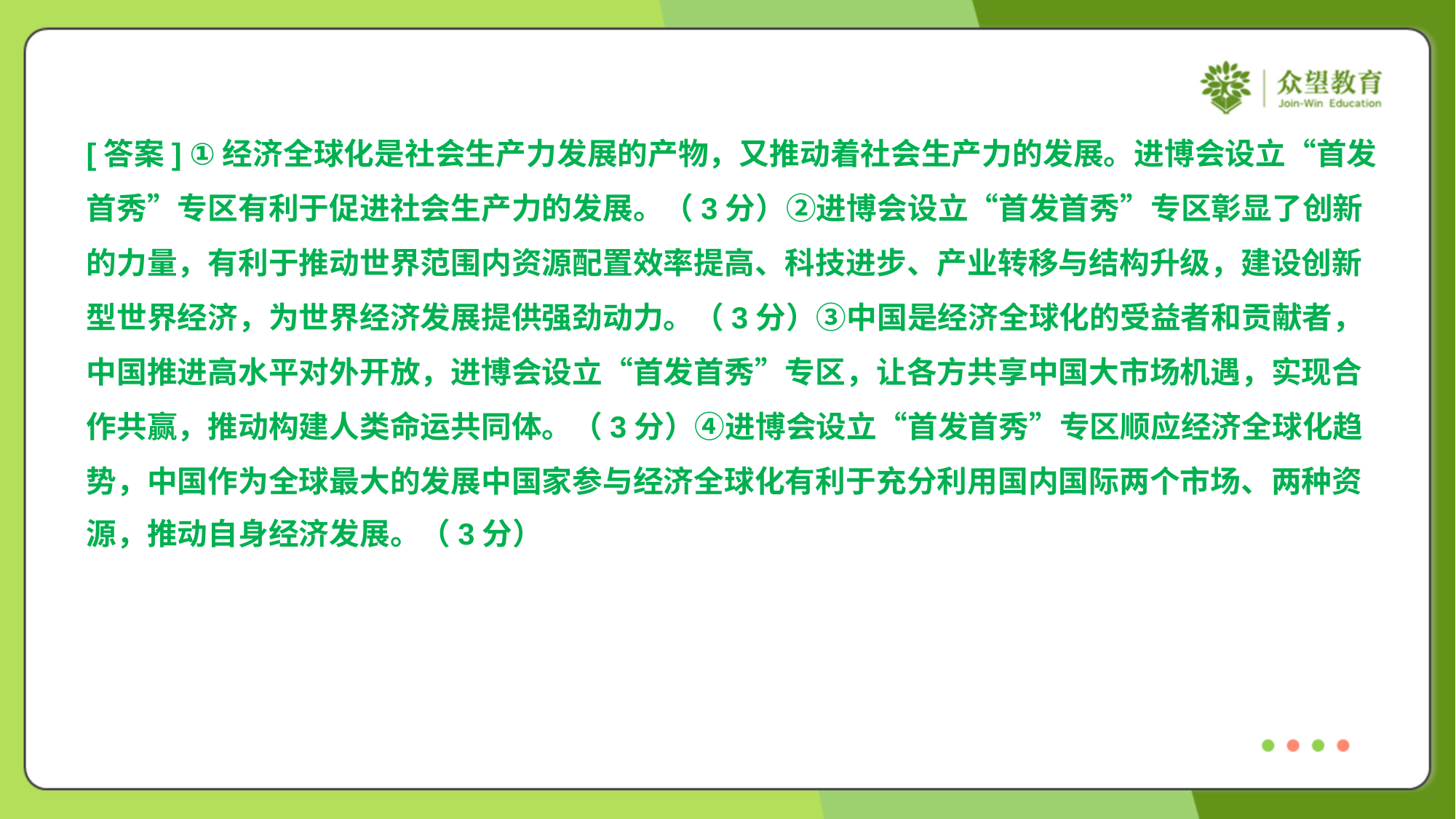

[答案] ①经济全球化是社会生产力发展的产物，又推动着社会生产力的发展。进博会设立“首发
首秀”专区有利于促进社会生产力的发展。（3分）②进博会设立“首发首秀”专区彰显了创新
的力量，有利于推动世界范围内资源配置效率提高、科技进步、产业转移与结构升级，建设创新
型世界经济，为世界经济发展提供强劲动力。（3分）③中国是经济全球化的受益者和贡献者，
中国推进高水平对外开放，进博会设立“首发首秀”专区，让各方共享中国大市场机遇，实现合
作共赢，推动构建人类命运共同体。（3分）④进博会设立“首发首秀”专区顺应经济全球化趋
势，中国作为全球最大的发展中国家参与经济全球化有利于充分利用国内国际两个市场、两种资
源，推动自身经济发展。（3分）